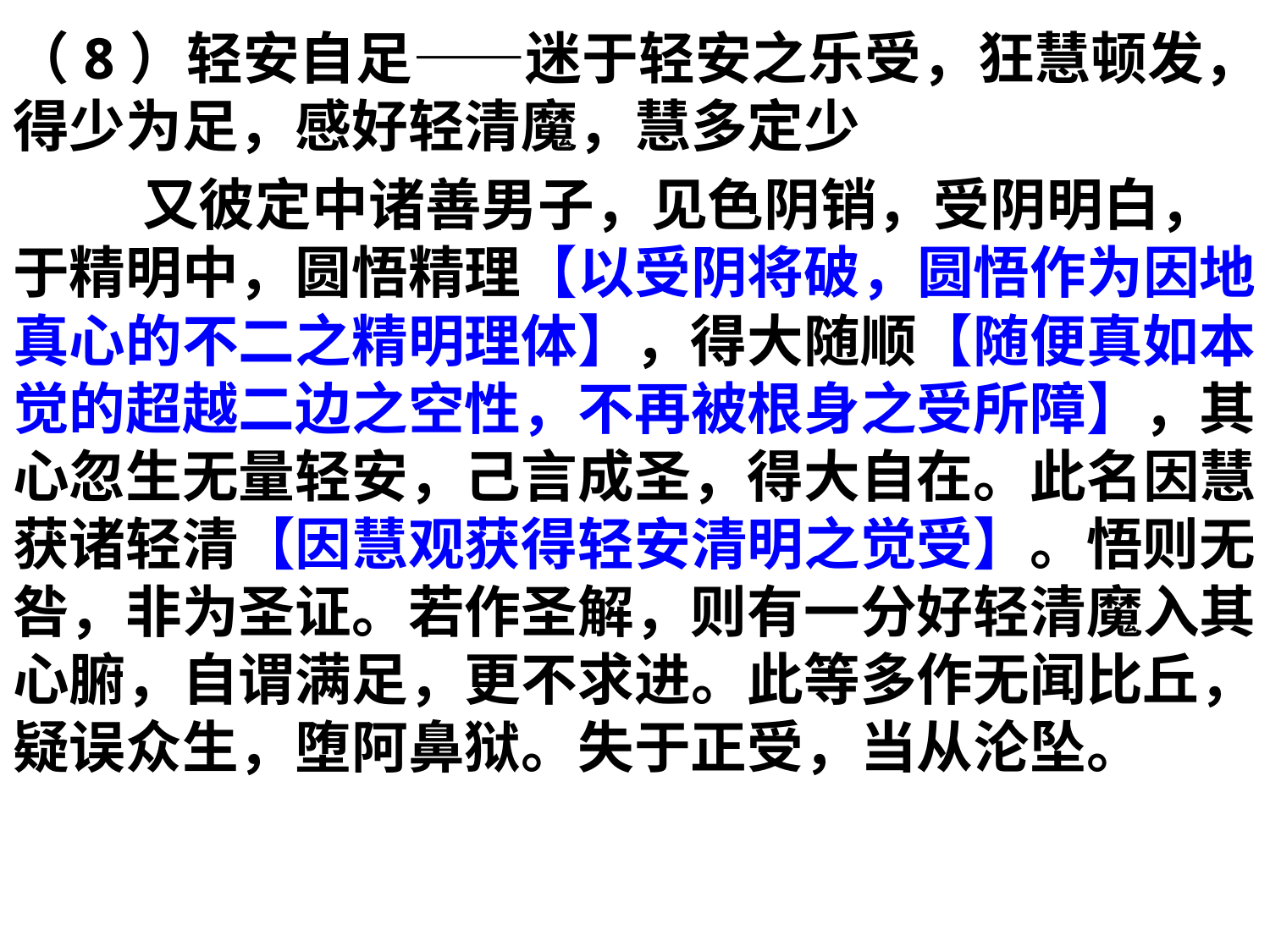

（8）轻安自足——迷于轻安之乐受，狂慧顿发，得少为足，感好轻清魔，慧多定少
         又彼定中诸善男子，见色阴销，受阴明白，于精明中，圆悟精理【以受阴将破，圆悟作为因地真心的不二之精明理体】，得大随顺【随便真如本觉的超越二边之空性，不再被根身之受所障】，其心忽生无量轻安，己言成圣，得大自在。此名因慧获诸轻清【因慧观获得轻安清明之觉受】。悟则无咎，非为圣证。若作圣解，则有一分好轻清魔入其心腑，自谓满足，更不求进。此等多作无闻比丘，疑误众生，堕阿鼻狱。失于正受，当从沦坠。